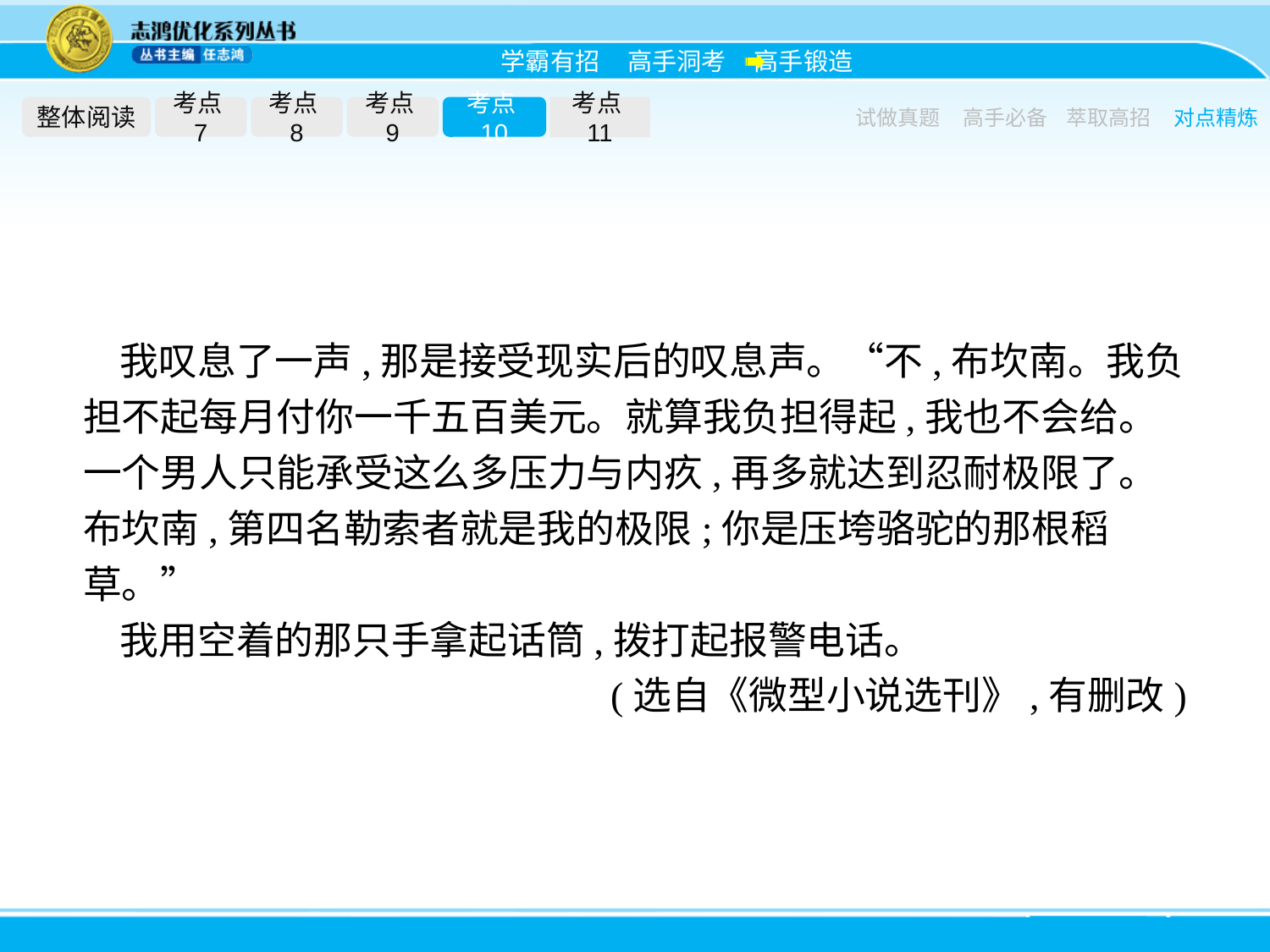

整体阅读
考点7
考点8
考点9
考点10
考点11
试做真题
高手必备
萃取高招
对点精炼
我叹息了一声,那是接受现实后的叹息声。“不,布坎南。我负担不起每月付你一千五百美元。就算我负担得起,我也不会给。一个男人只能承受这么多压力与内疚,再多就达到忍耐极限了。布坎南,第四名勒索者就是我的极限;你是压垮骆驼的那根稻草。”
我用空着的那只手拿起话筒,拨打起报警电话。
(选自《微型小说选刊》,有删改)